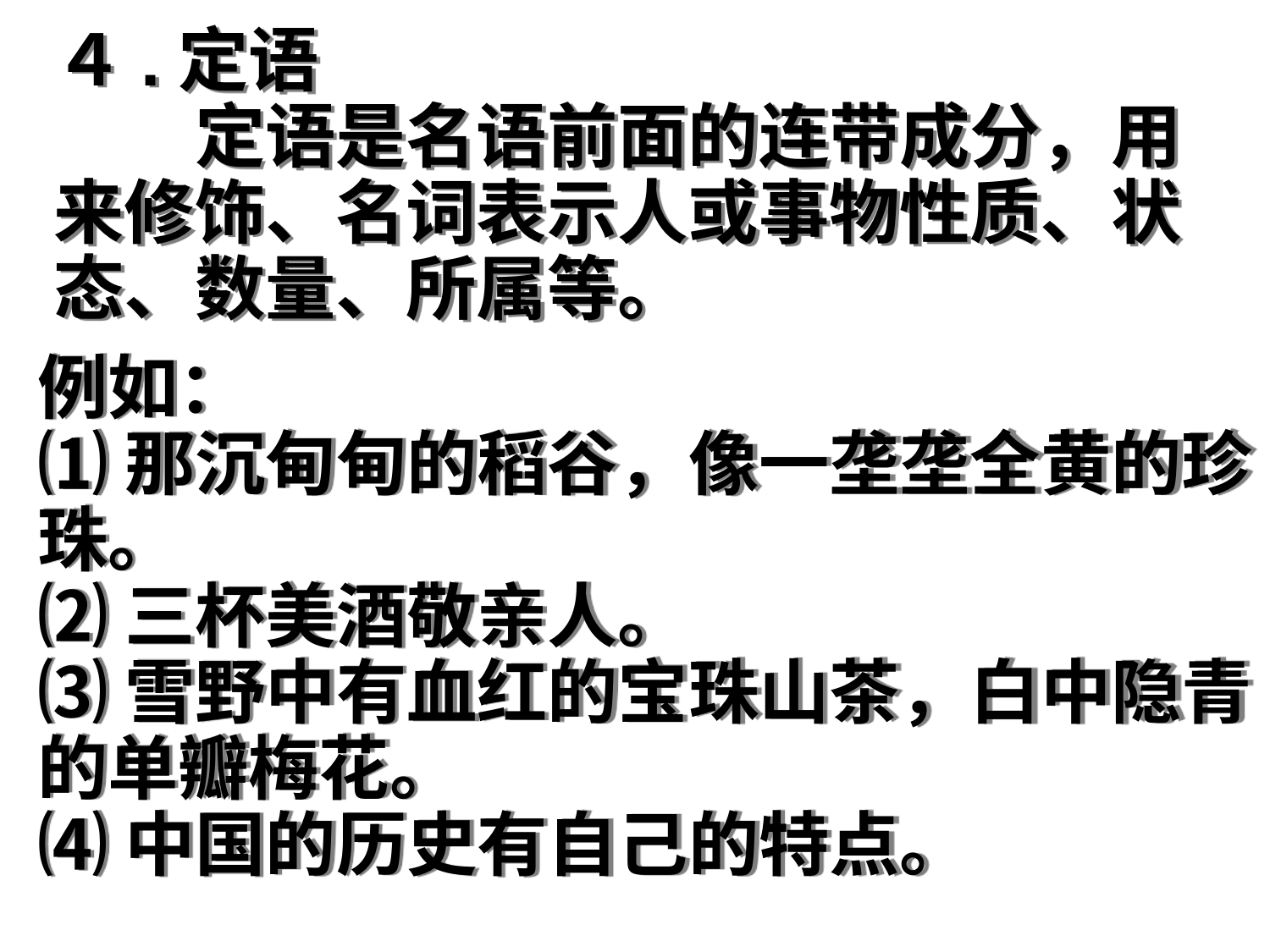

４.定语
　　定语是名语前面的连带成分，用来修饰、名词表示人或事物性质、状态、数量、所属等。
例如：
⑴那沉甸甸的稻谷，像一垄垄全黄的珍珠。
⑵三杯美酒敬亲人。
⑶雪野中有血红的宝珠山茶，白中隐青的单瓣梅花。
⑷中国的历史有自己的特点。